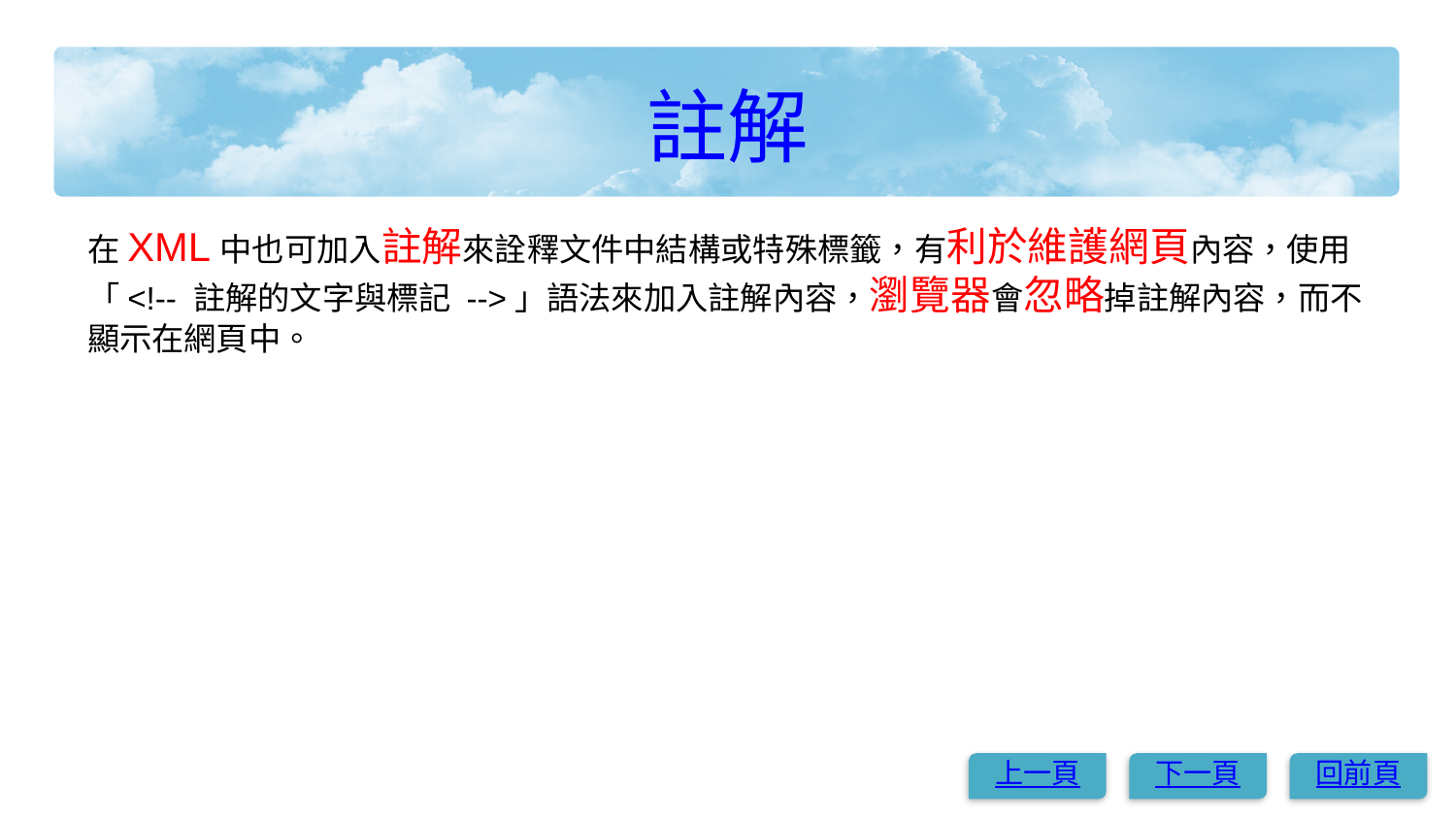

# 註解
在XML中也可加入註解來詮釋文件中結構或特殊標籤，有利於維護網頁內容，使用「<!-- 註解的文字與標記 -->」語法來加入註解內容，瀏覽器會忽略掉註解內容，而不顯示在網頁中。
上一頁
下一頁
回前頁